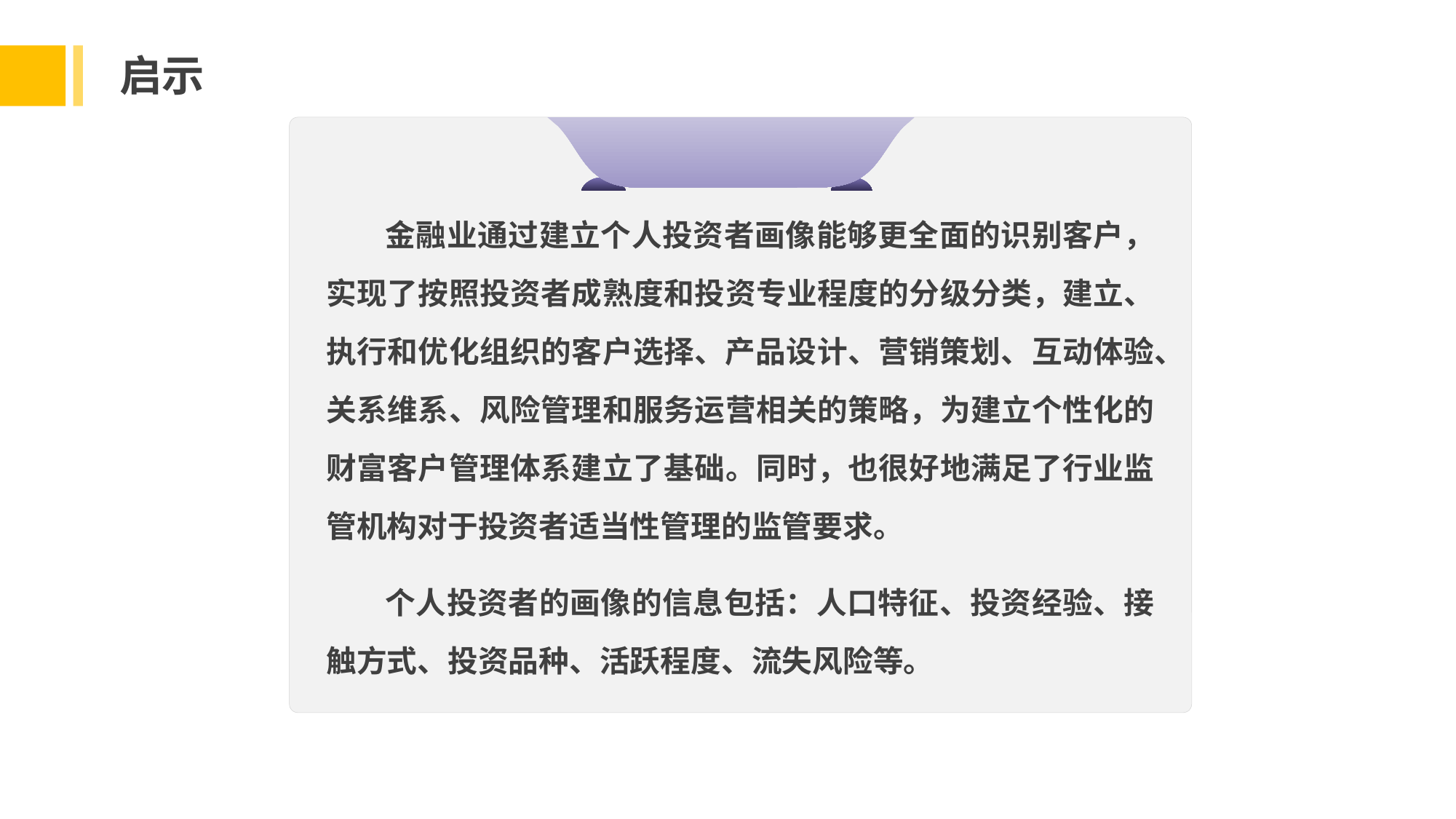

启示

       金融业通过建立个人投资者画像能够更全面的识别客户，实现了按照投资者成熟度和投资专业程度的分级分类，建立、执行和优化组织的客户选择、产品设计、营销策划、互动体验、关系维系、风险管理和服务运营相关的策略，为建立个性化的财富客户管理体系建立了基础。同时，也很好地满足了行业监管机构对于投资者适当性管理的监管要求。
       个人投资者的画像的信息包括：人口特征、投资经验、接触方式、投资品种、活跃程度、流失风险等。